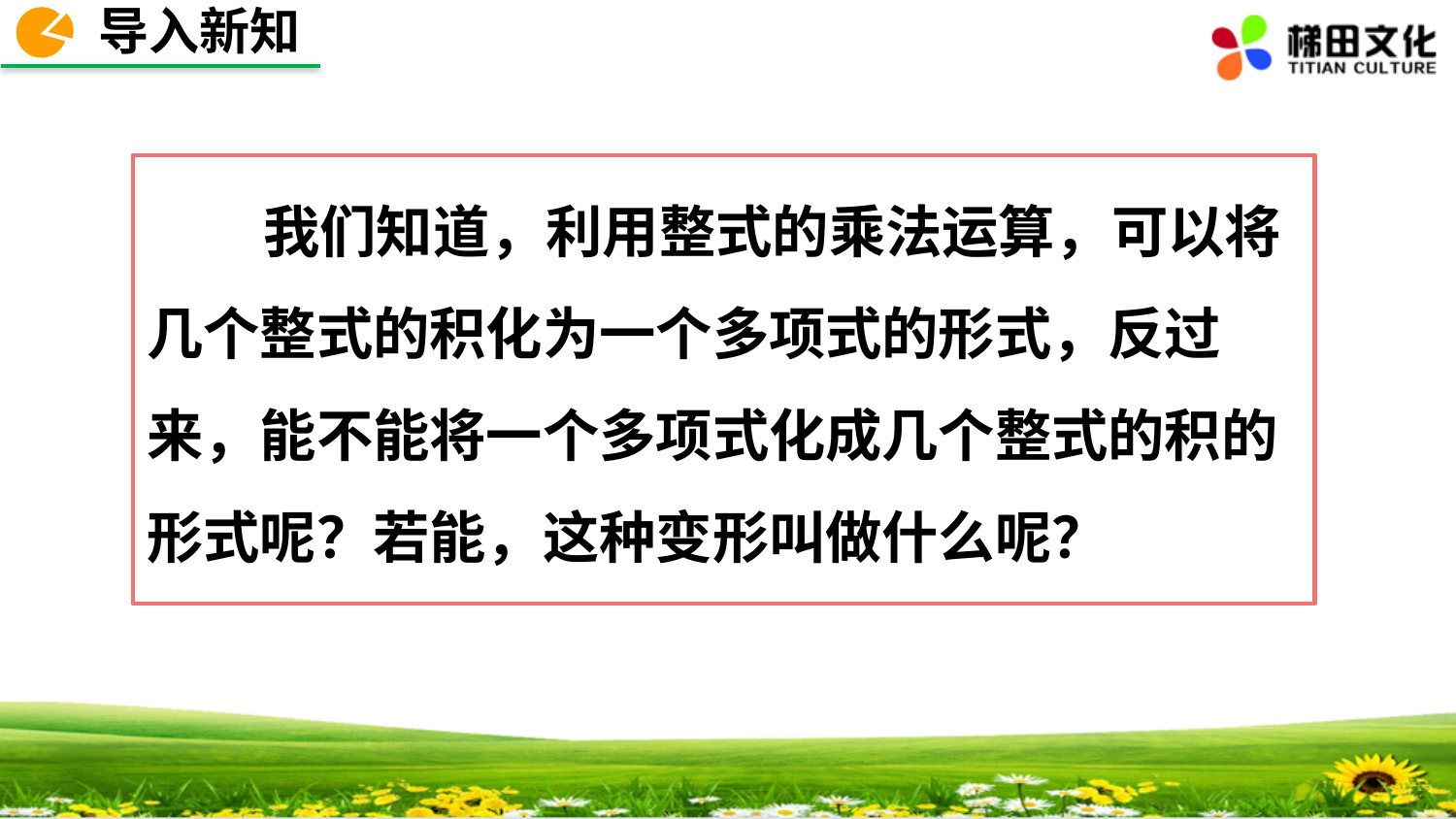

导入新知

        我们知道，利用整式的乘法运算，可以将几个整式的积化为一个多项式的形式，反过来，能不能将一个多项式化成几个整式的积的形式呢？若能，这种变形叫做什么呢？